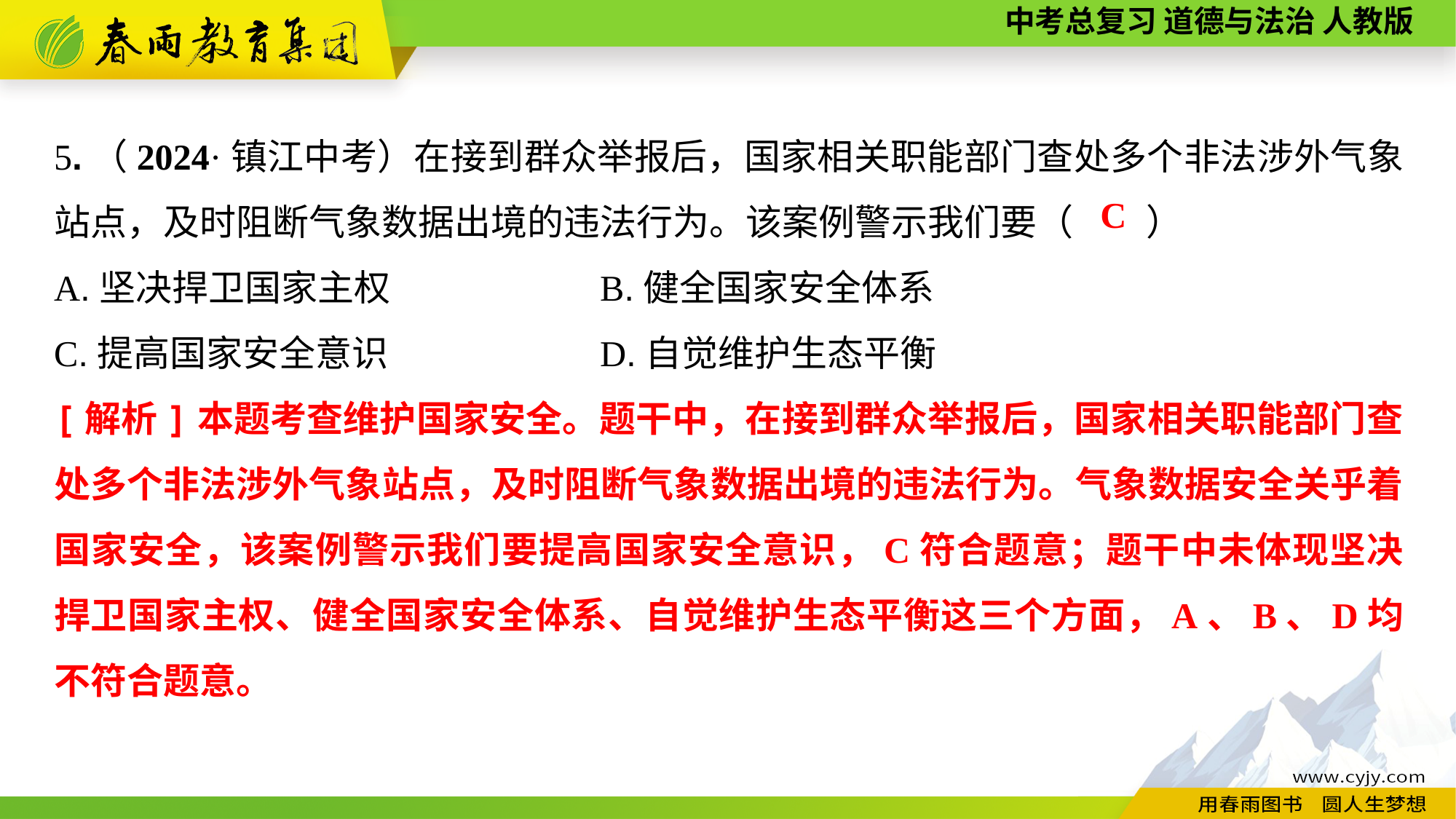

5.（2024·镇江中考）在接到群众举报后，国家相关职能部门查处多个非法涉外气象站点，及时阻断气象数据出境的违法行为。该案例警示我们要（　　）
A.坚决捍卫国家主权		B.健全国家安全体系
C.提高国家安全意识		D.自觉维护生态平衡
C
[解析]本题考查维护国家安全。题干中，在接到群众举报后，国家相关职能部门查处多个非法涉外气象站点，及时阻断气象数据出境的违法行为。气象数据安全关乎着国家安全，该案例警示我们要提高国家安全意识，C符合题意；题干中未体现坚决捍卫国家主权、健全国家安全体系、自觉维护生态平衡这三个方面，A、B、D均不符合题意。